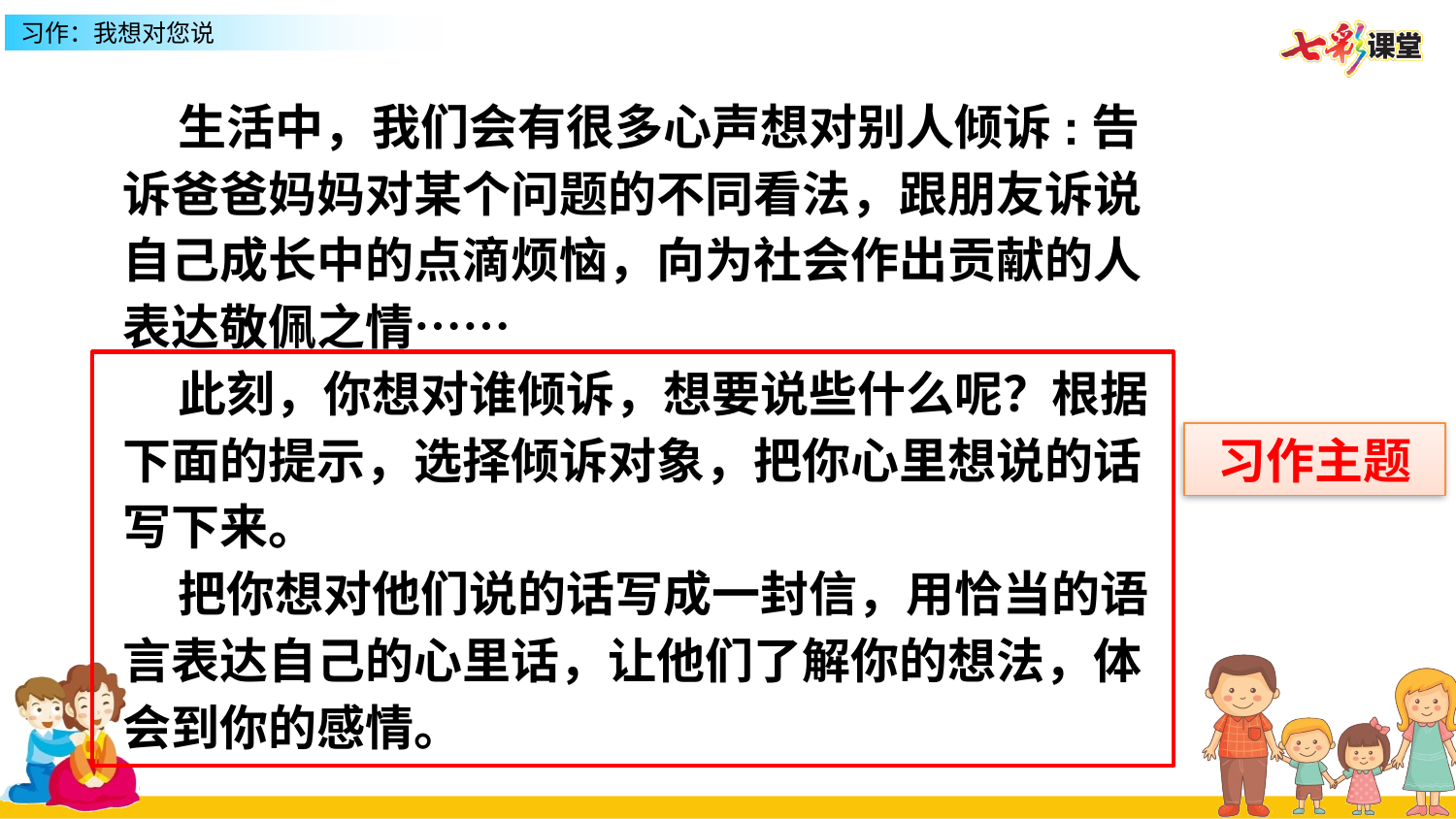

生活中，我们会有很多心声想对别人倾诉:告诉爸爸妈妈对某个问题的不同看法，跟朋友诉说自己成长中的点滴烦恼，向为社会作出贡献的人表达敬佩之情……
    此刻，你想对谁倾诉，想要说些什么呢？根据下面的提示，选择倾诉对象，把你心里想说的话写下来。
    把你想对他们说的话写成一封信，用恰当的语言表达自己的心里话，让他们了解你的想法，体会到你的感情。

习作主题